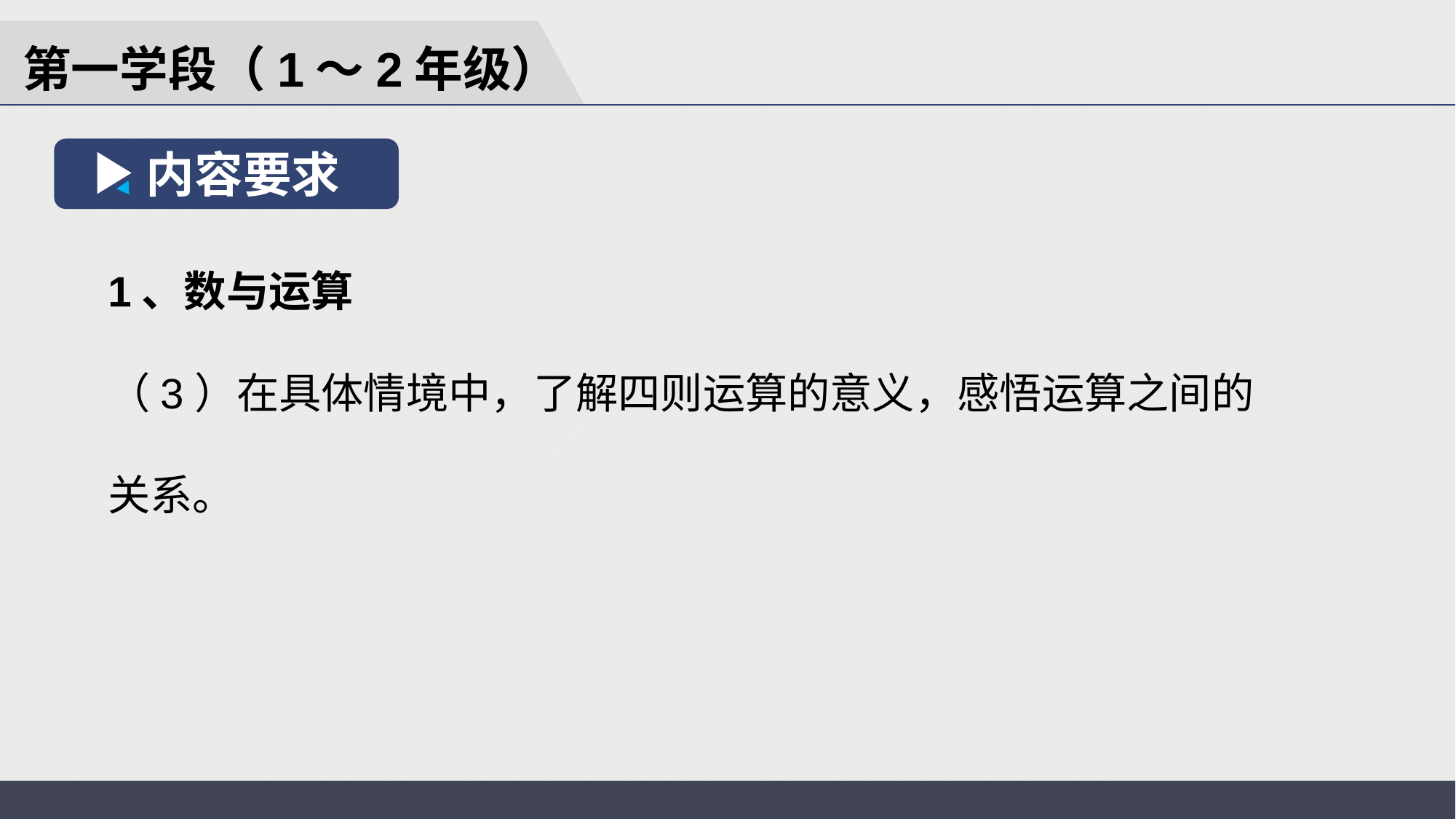

第一学段（1～2年级）
内容要求

1、数与运算
（3）在具体情境中，了解四则运算的意义，感悟运算之间的关系。